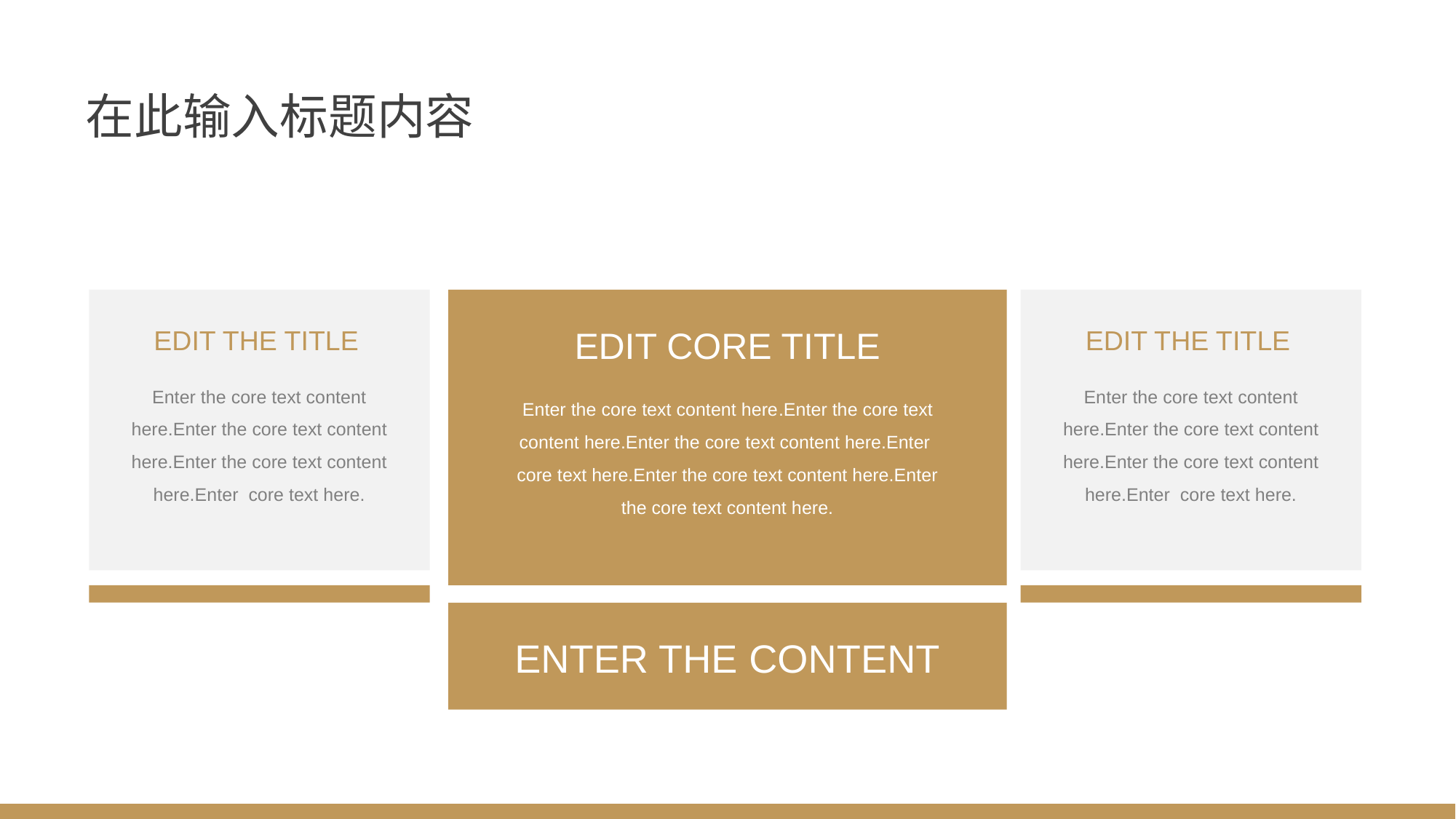

在此输入标题内容

EDIT THE TITLE
EDIT CORE TITLE
EDIT THE TITLE
Enter the core text content here.Enter the core text content here.Enter the core text content here.Enter  core text here.
Enter the core text content here.Enter the core text content here.Enter the core text content here.Enter  core text here.
Enter the core text content here.Enter the core text content here.Enter the core text content here.Enter  core text here.Enter the core text content here.Enter the core text content here.

ENTER THE CONTENT